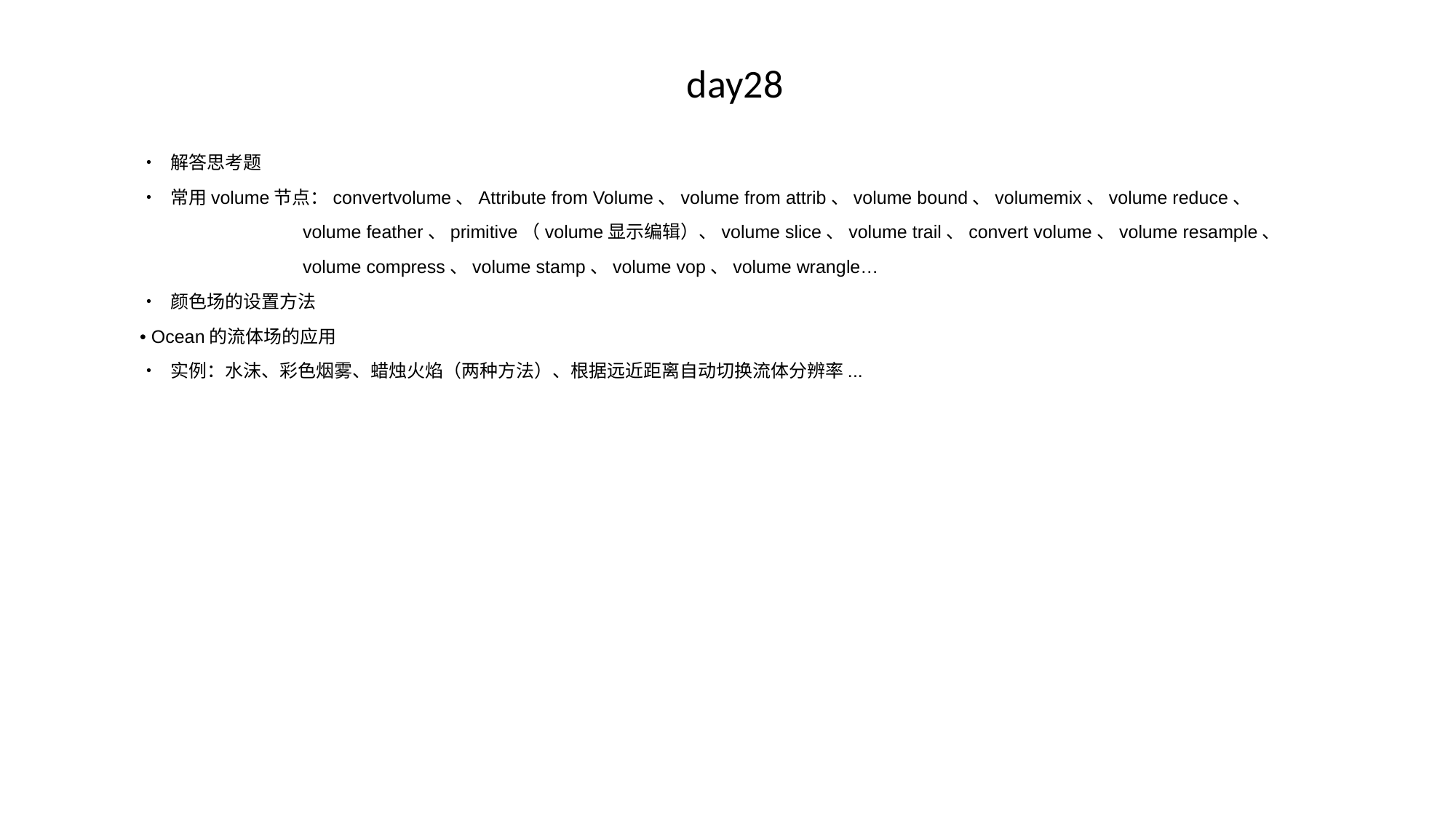

# day28
•  解答思考题
•  常用volume节点：convertvolume、Attribute from Volume、volume from attrib、volume bound、volumemix、volume reduce、
                                volume feather、primitive（volume显示编辑）、volume slice、volume trail、convert volume、volume resample、
                                volume compress、volume stamp、volume vop、volume wrangle…
•  颜色场的设置方法
• Ocean的流体场的应用
•  实例：水沫、彩色烟雾、蜡烛火焰（两种方法）、根据远近距离自动切换流体分辨率...